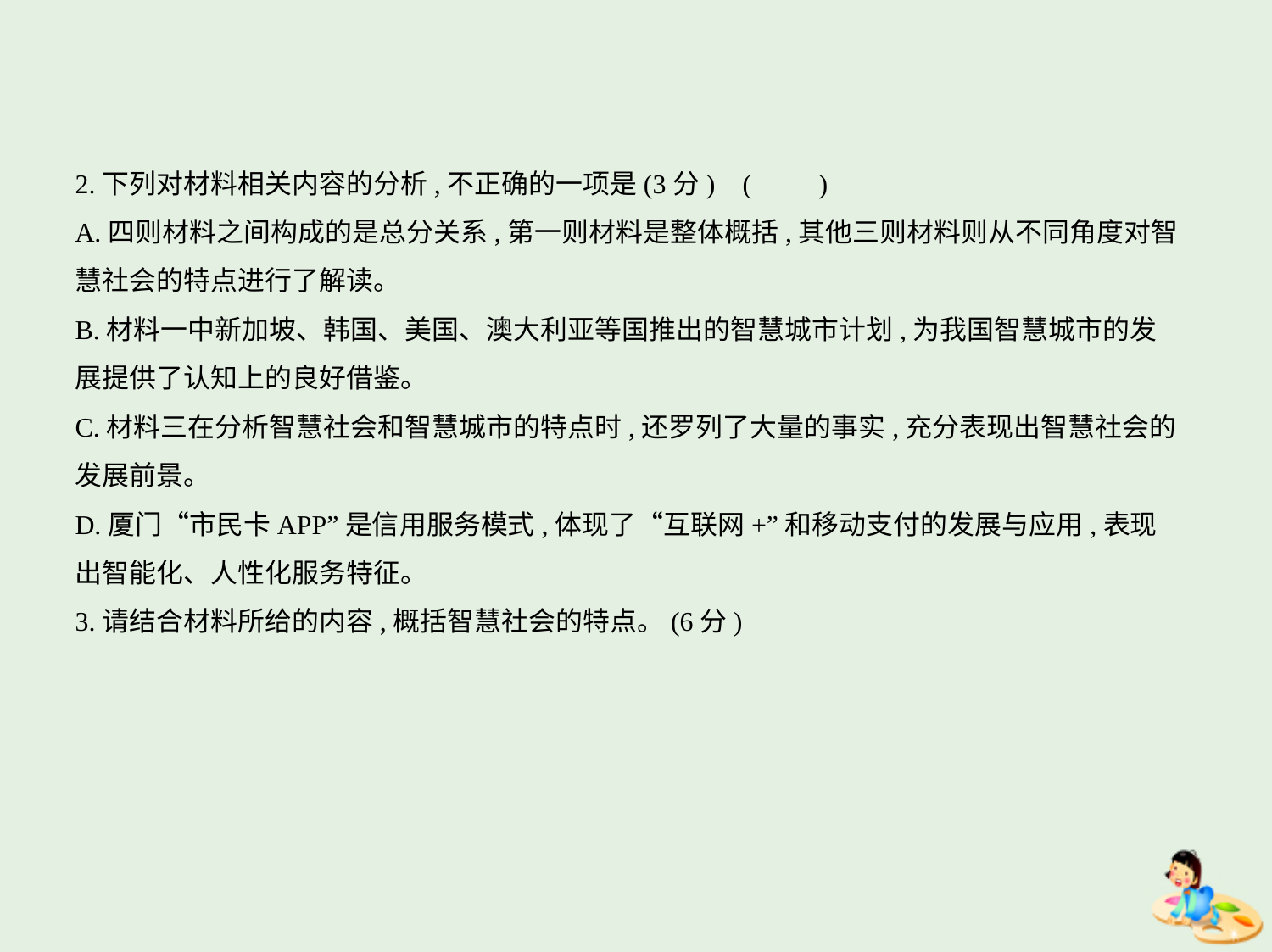

2.下列对材料相关内容的分析,不正确的一项是(3分) (　　)
A.四则材料之间构成的是总分关系,第一则材料是整体概括,其他三则材料则从不同角度对智
慧社会的特点进行了解读。
B.材料一中新加坡、韩国、美国、澳大利亚等国推出的智慧城市计划,为我国智慧城市的发
展提供了认知上的良好借鉴。
C.材料三在分析智慧社会和智慧城市的特点时,还罗列了大量的事实,充分表现出智慧社会的
发展前景。
D.厦门“市民卡APP”是信用服务模式,体现了“互联网+”和移动支付的发展与应用,表现
出智能化、人性化服务特征。
3.请结合材料所给的内容,概括智慧社会的特点。(6分)